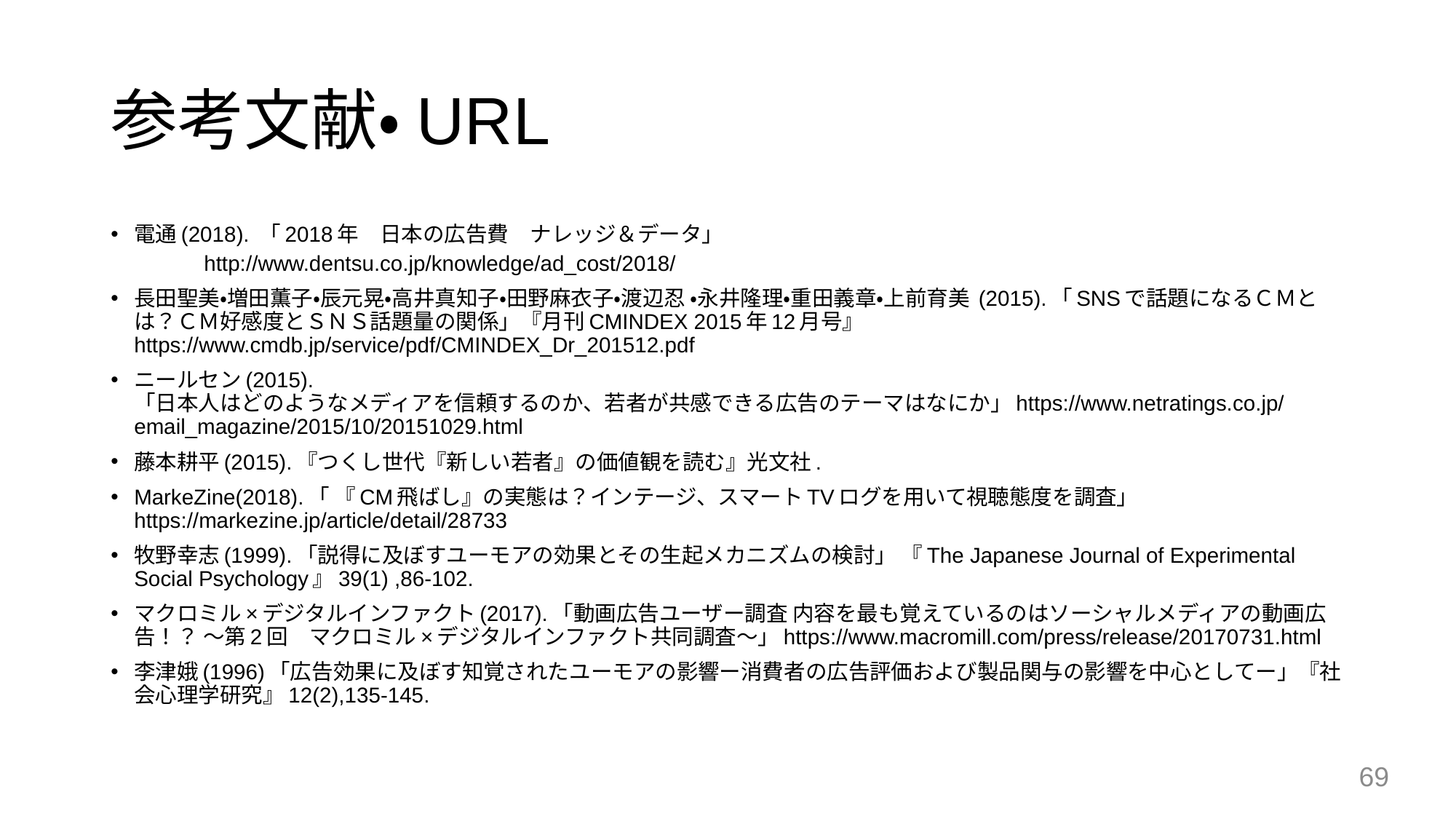

# 参考文献・URL
電通(2018). 「2018年　日本の広告費　ナレッジ＆データ」
http://www.dentsu.co.jp/knowledge/ad_cost/2018/
長田聖美・増田薫子・辰元晃・高井真知子・田野麻衣子・渡辺忍 ・永井隆理・重田義章・上前育美 (2015).「SNSで話題になるＣＭとは？ＣＭ好感度とＳＮＳ話題量の関係」『月刊CMINDEX 2015年12月号』 https://www.cmdb.jp/service/pdf/CMINDEX_Dr_201512.pdf
ニールセン(2015). 「日本人はどのようなメディアを信頼するのか、若者が共感できる広告のテーマはなにか」https://www.netratings.co.jp/email_magazine/2015/10/20151029.html
藤本耕平(2015).『つくし世代『新しい若者』の価値観を読む』光文社.
MarkeZine(2018).「 『CM飛ばし』の実態は？インテージ、スマートTVログを用いて視聴態度を調査」 https://markezine.jp/article/detail/28733
牧野幸志(1999).「説得に及ぼすユーモアの効果とその生起メカニズムの検討」 『The Japanese Journal of Experimental Social Psychology』39(1) ,86-102.
マクロミル×デジタルインファクト(2017).「動画広告ユーザー調査 内容を最も覚えているのはソーシャルメディアの動画広告！？ ～第2回　マクロミル×デジタルインファクト共同調査～」https://www.macromill.com/press/release/20170731.html
李津娥(1996)「広告効果に及ぼす知覚されたユーモアの影響ー消費者の広告評価および製品関与の影響を中心としてー」『社会心理学研究』12(2),135-145.

69